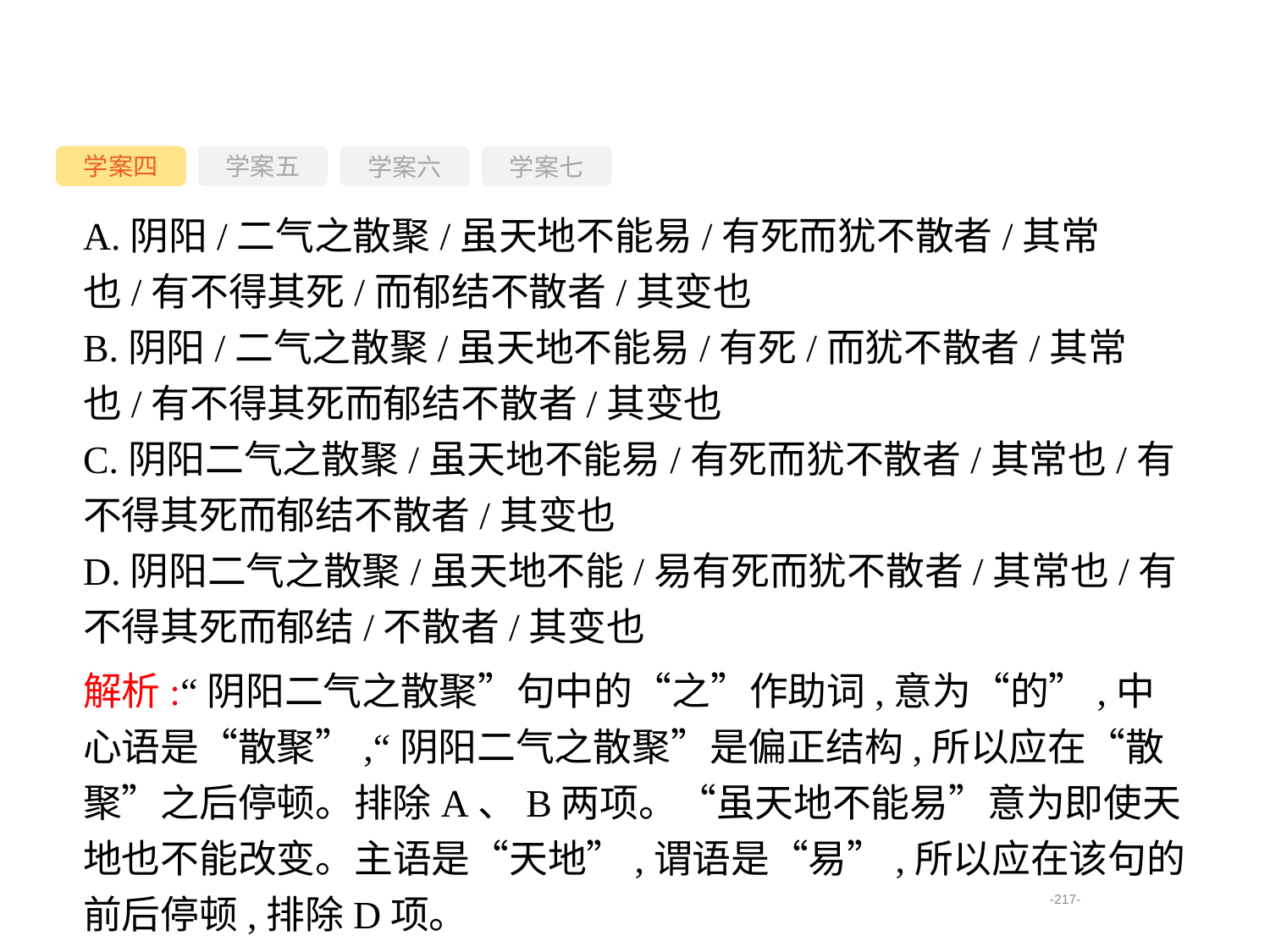

学案四
学案六
学案七
学案五
A.阴阳/二气之散聚/虽天地不能易/有死而犹不散者/其常也/有不得其死/而郁结不散者/其变也
B.阴阳/二气之散聚/虽天地不能易/有死/而犹不散者/其常也/有不得其死而郁结不散者/其变也
C.阴阳二气之散聚/虽天地不能易/有死而犹不散者/其常也/有不得其死而郁结不散者/其变也
D.阴阳二气之散聚/虽天地不能/易有死而犹不散者/其常也/有不得其死而郁结/不散者/其变也
解析:“阴阳二气之散聚”句中的“之”作助词,意为“的”,中心语是“散聚”,“阴阳二气之散聚”是偏正结构,所以应在“散聚”之后停顿。排除A、B两项。“虽天地不能易”意为即使天地也不能改变。主语是“天地”,谓语是“易”,所以应在该句的前后停顿,排除D项。
-217-